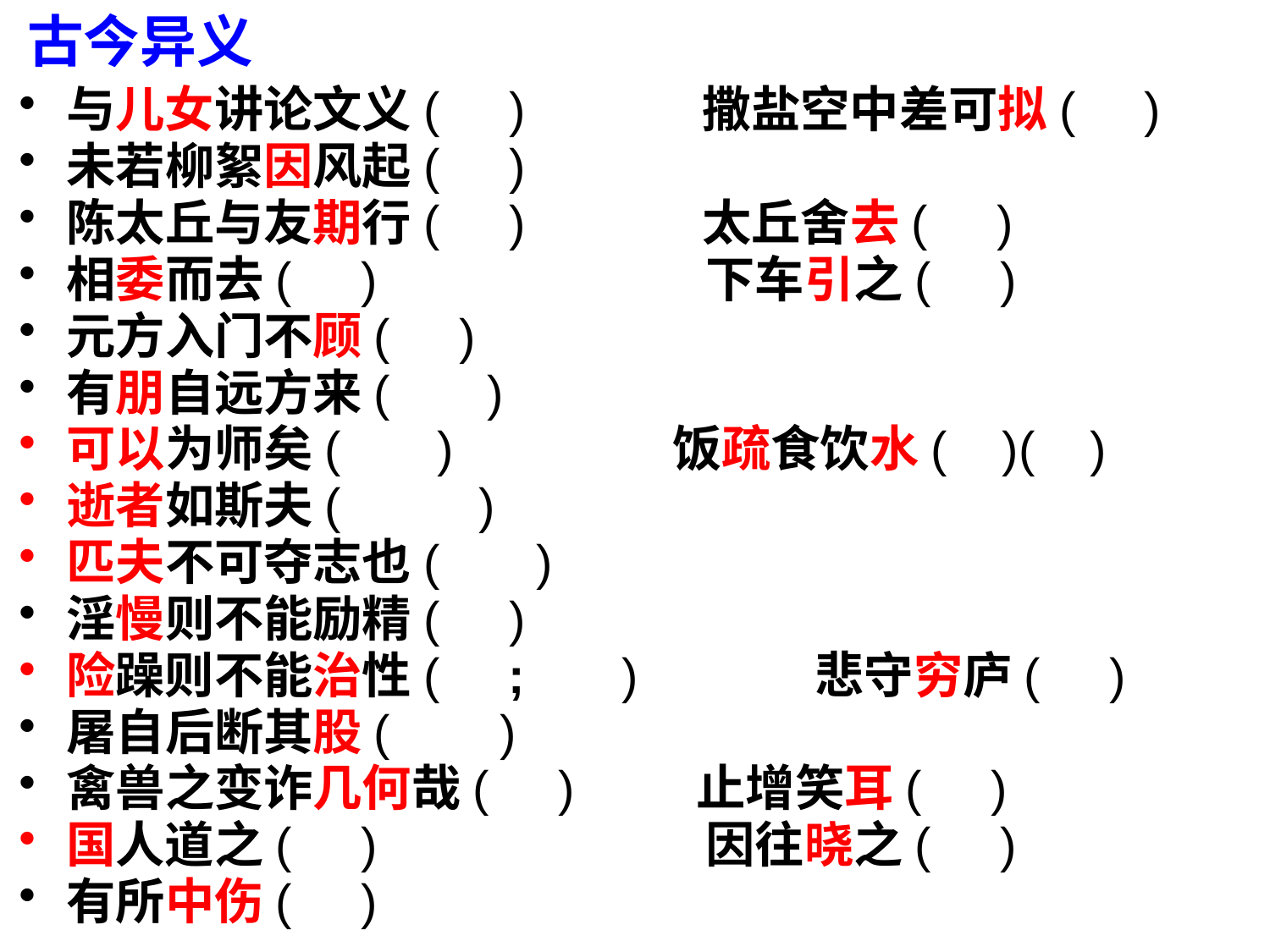

古今异义
与儿女讲论文义(     )            撒盐空中差可拟(     )
未若柳絮因风起(     )
陈太丘与友期行(     )            太丘舍去(     )
相委而去(     )                       下车引之(     )
元方入门不顾(     )
有朋自远方来(       )
可以为师矣(       )               饭疏食饮水(    )(    )
逝者如斯夫(          )
匹夫不可夺志也(       )
淫慢则不能励精(     )
险躁则不能治性(     ;       )            悲守穷庐(     )
屠自后断其股(        )
禽兽之变诈几何哉(     )        止增笑耳(     )
国人道之(     )                       因往晓之(     )
有所中伤(     )